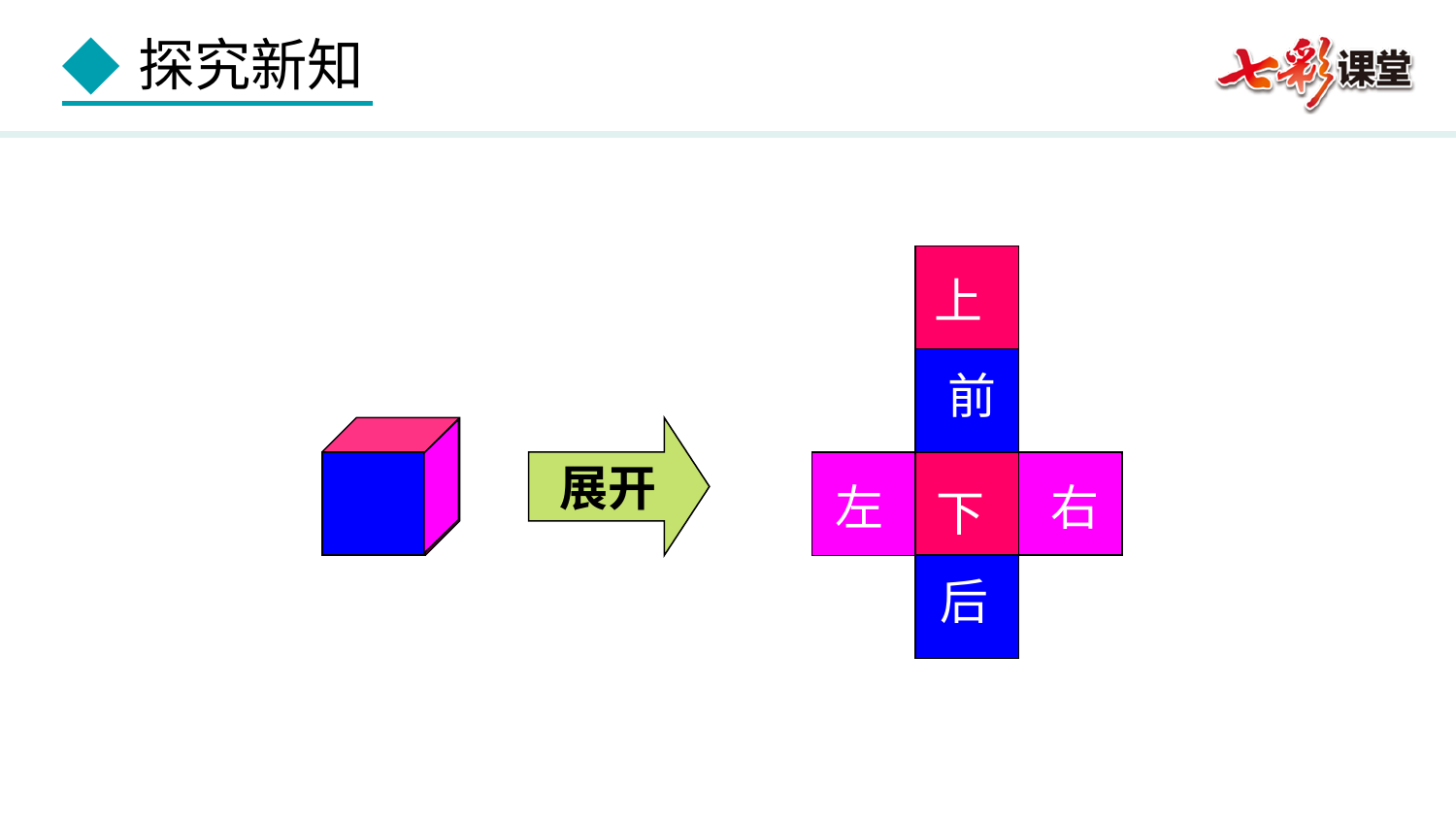

上

前

展开

左
右
下

后